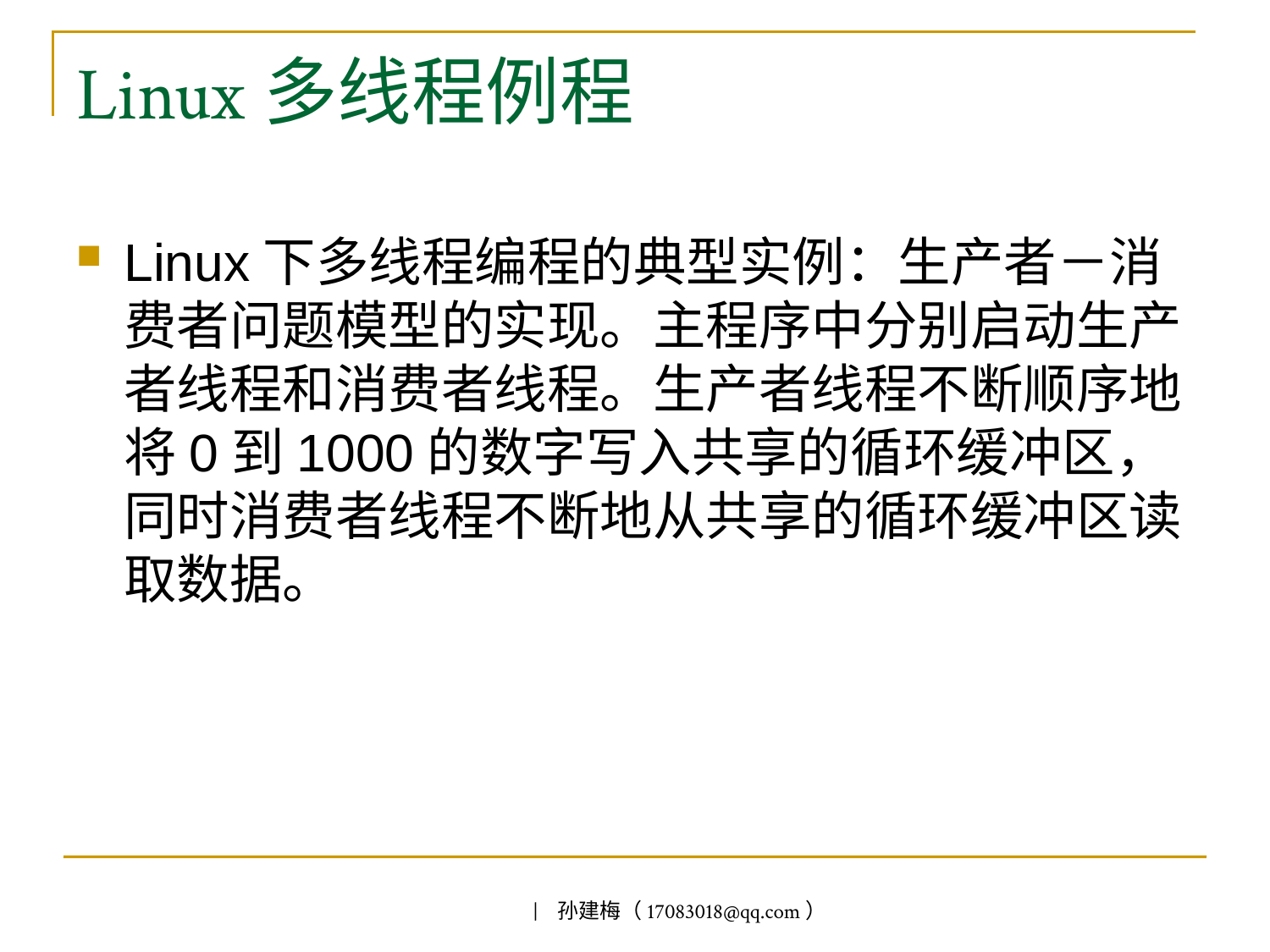

# Linux多线程例程
Linux下多线程编程的典型实例：生产者－消费者问题模型的实现。主程序中分别启动生产者线程和消费者线程。生产者线程不断顺序地将0到1000的数字写入共享的循环缓冲区，同时消费者线程不断地从共享的循环缓冲区读取数据。
|   孙建梅（17083018@qq.com）

28